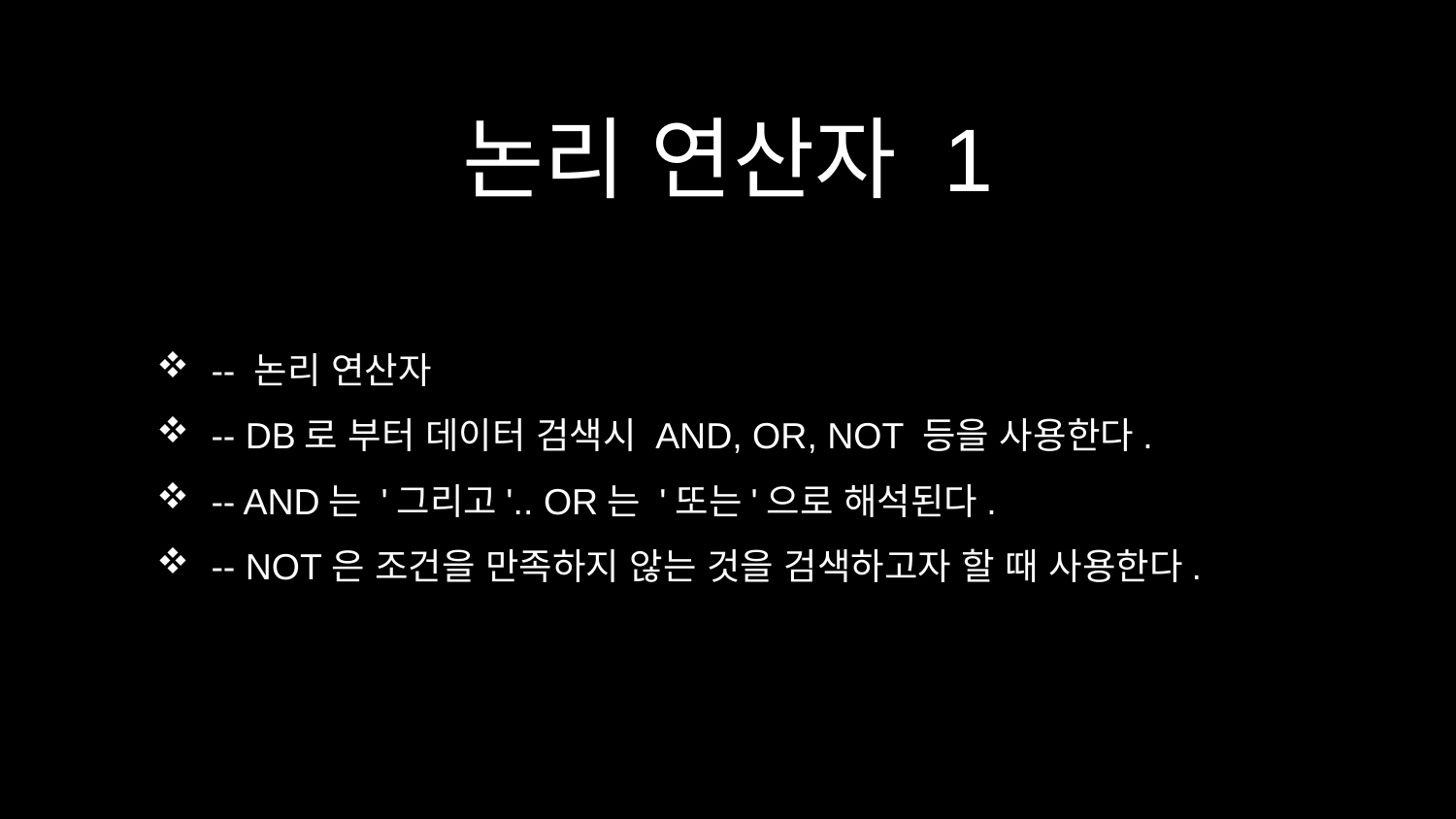

# 논리 연산자 1
-- 논리 연산자
-- DB로 부터 데이터 검색시 AND, OR, NOT 등을 사용한다.
-- AND는 '그리고'.. OR는 '또는'으로 해석된다.
-- NOT은 조건을 만족하지 않는 것을 검색하고자 할 때 사용한다.